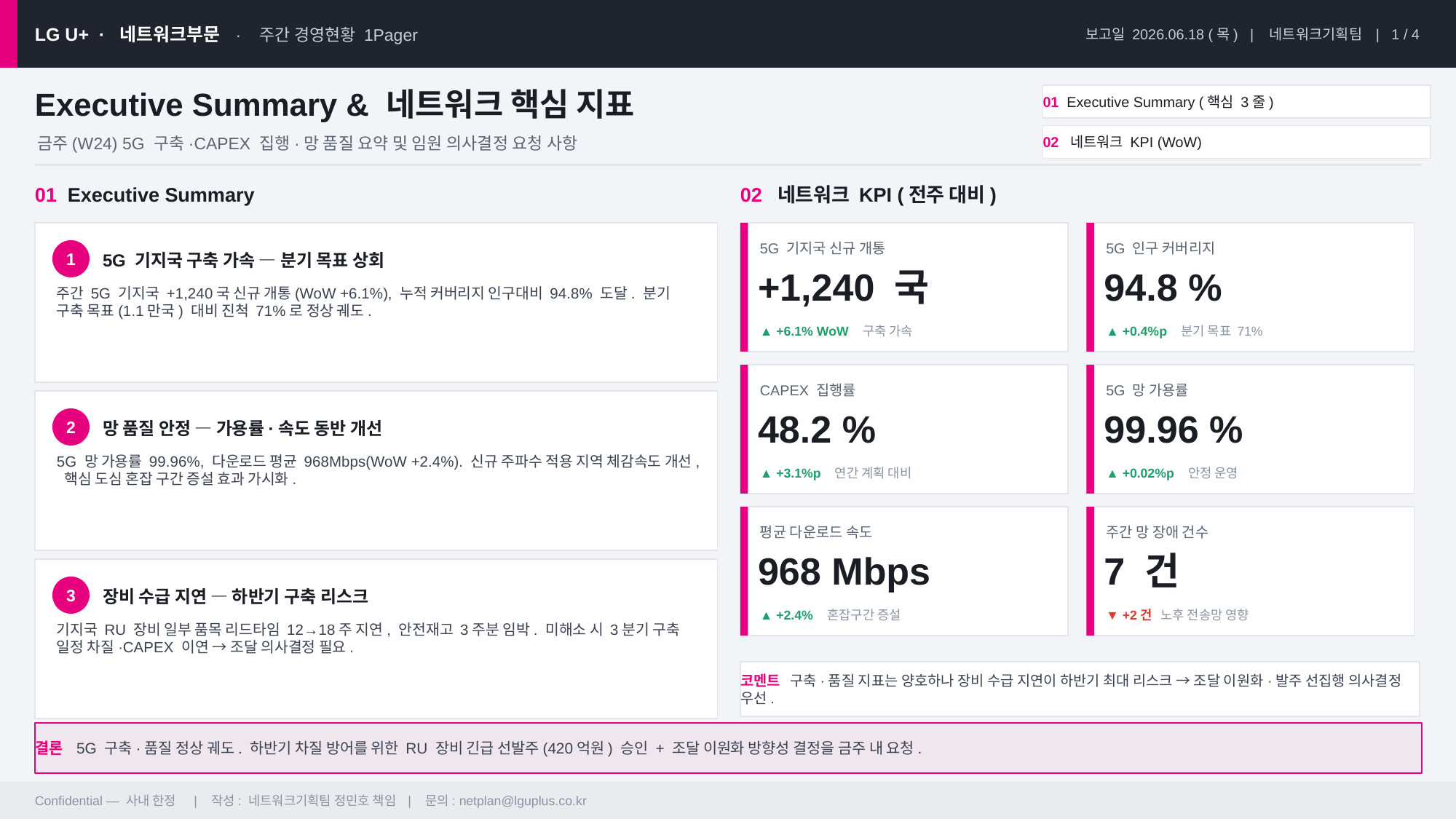

LG U+  ·  네트워크부문   ·   주간 경영현황 1Pager
보고일 2026.06.18 (목)   |   네트워크기획팀   |   1 / 4
Executive Summary & 네트워크 핵심 지표
01  Executive Summary (핵심 3줄)
02  네트워크 KPI (WoW)
금주(W24) 5G 구축·CAPEX 집행·망 품질 요약 및 임원 의사결정 요청 사항

01  Executive Summary
02  네트워크 KPI (전주 대비)

5G 기지국 신규 개통
5G 인구 커버리지
5G 기지국 구축 가속 — 분기 목표 상회

1
+1,240 국
94.8 %
주간 5G 기지국 +1,240국 신규 개통(WoW +6.1%), 누적 커버리지 인구대비 94.8% 도달. 분기 구축 목표(1.1만국) 대비 진척 71%로 정상 궤도.
▲ +6.1% WoW   구축 가속
▲ +0.4%p   분기 목표 71%

CAPEX 집행률
5G 망 가용률

48.2 %
99.96 %
망 품질 안정 — 가용률·속도 동반 개선

2
5G 망 가용률 99.96%, 다운로드 평균 968Mbps(WoW +2.4%). 신규 주파수 적용 지역 체감속도 개선, 핵심 도심 혼잡 구간 증설 효과 가시화.
▲ +3.1%p   연간 계획 대비
▲ +0.02%p   안정 운영

평균 다운로드 속도
주간 망 장애 건수
968 Mbps
7 건

장비 수급 지연 — 하반기 구축 리스크

3
▲ +2.4%   혼잡구간 증설
▼ +2건   노후 전송망 영향
기지국 RU 장비 일부 품목 리드타임 12→18주 지연, 안전재고 3주분 임박. 미해소 시 3분기 구축 일정 차질·CAPEX 이연 → 조달 의사결정 필요.
코멘트   구축·품질 지표는 양호하나 장비 수급 지연이 하반기 최대 리스크 → 조달 이원화·발주 선집행 의사결정 우선.
결론   5G 구축·품질 정상 궤도. 하반기 차질 방어를 위한 RU 장비 긴급 선발주(420억원) 승인 + 조달 이원화 방향성 결정을 금주 내 요청.

Confidential — 사내 한정     |   작성: 네트워크기획팀 정민호 책임   |   문의: netplan@lguplus.co.kr